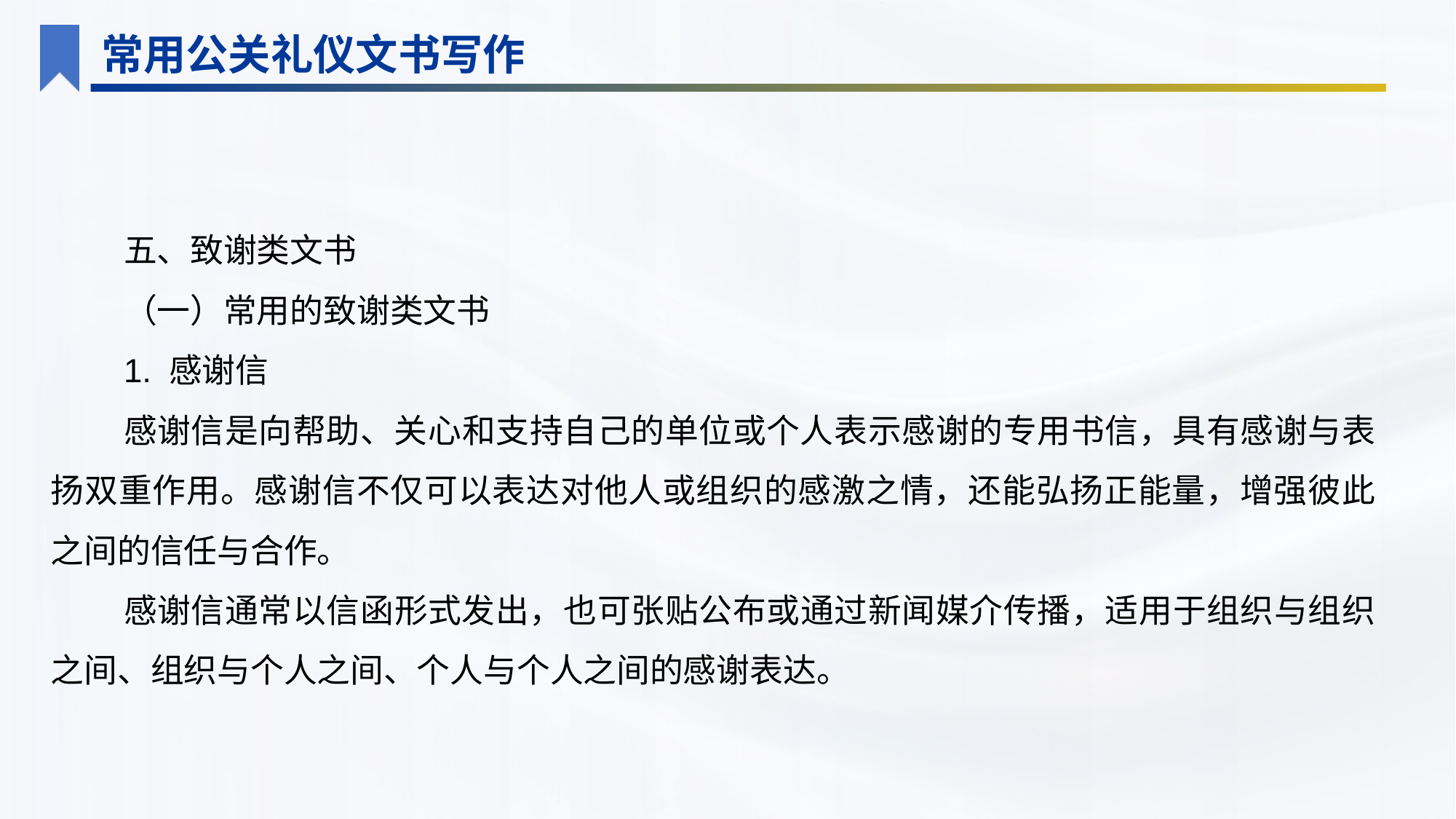

常用公关礼仪文书写作
五、致谢类文书
（一）常用的致谢类文书
1. 感谢信
感谢信是向帮助、关心和支持自己的单位或个人表示感谢的专用书信，具有感谢与表扬双重作用。感谢信不仅可以表达对他人或组织的感激之情，还能弘扬正能量，增强彼此之间的信任与合作。
感谢信通常以信函形式发出，也可张贴公布或通过新闻媒介传播，适用于组织与组织之间、组织与个人之间、个人与个人之间的感谢表达。